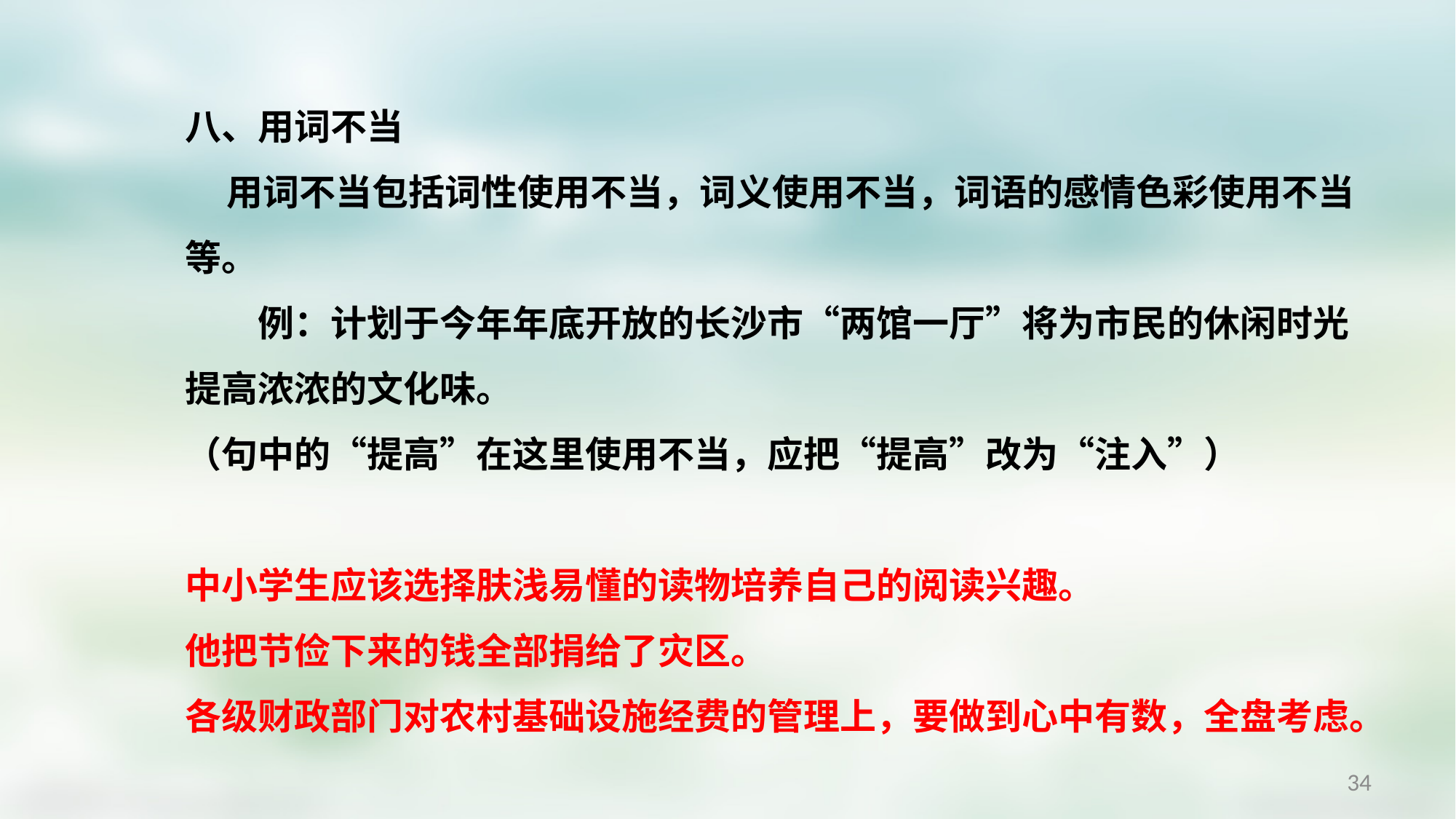

八、用词不当
    用词不当包括词性使用不当，词义使用不当，词语的感情色彩使用不当等。
　　例：计划于今年年底开放的长沙市“两馆一厅”将为市民的休闲时光提高浓浓的文化味。
（句中的“提高”在这里使用不当，应把“提高”改为“注入”）

中小学生应该选择肤浅易懂的读物培养自己的阅读兴趣。
他把节俭下来的钱全部捐给了灾区。
各级财政部门对农村基础设施经费的管理上，要做到心中有数，全盘考虑。

34